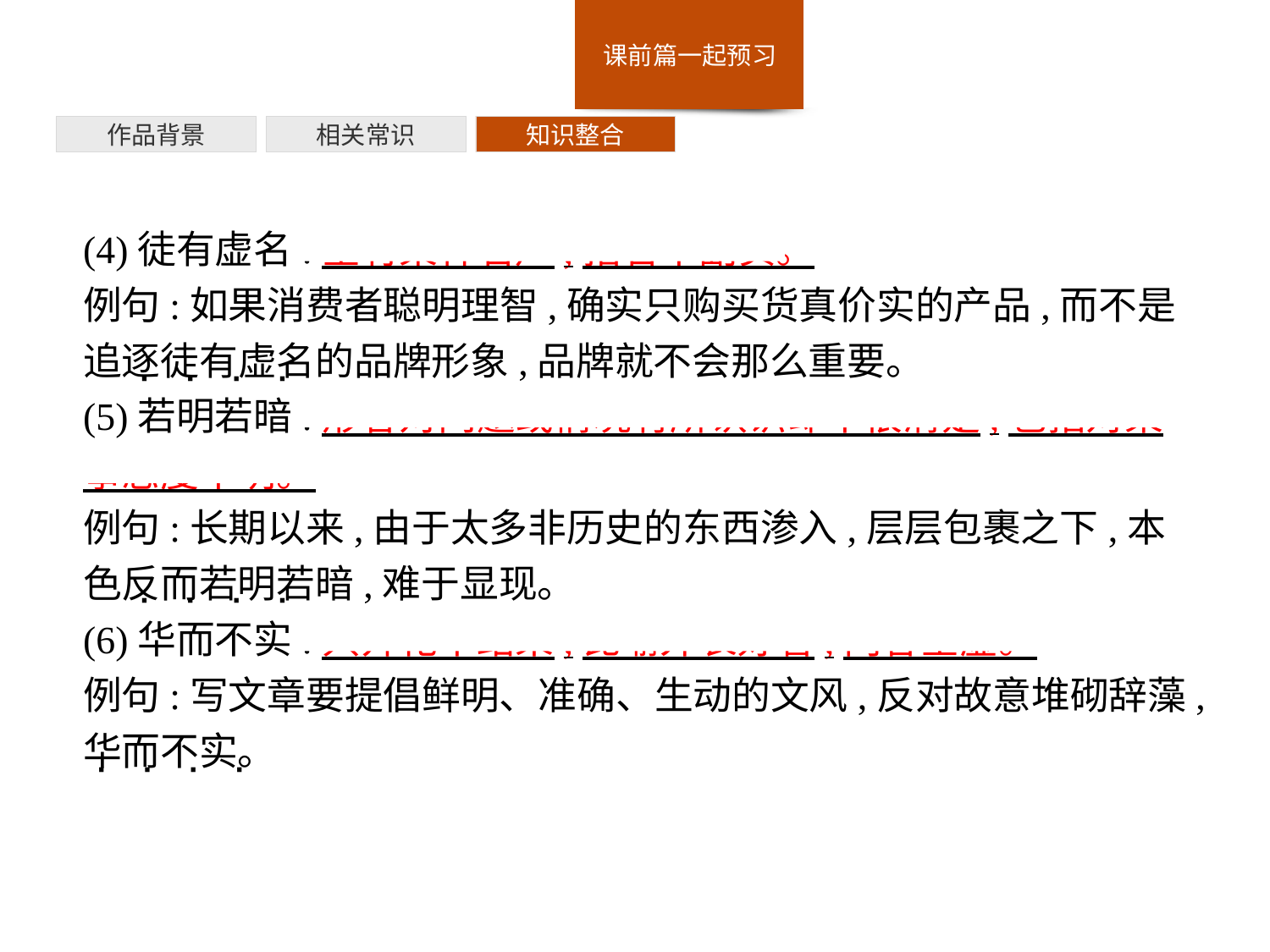

作品背景
相关常识
知识整合
(4)徒有虚名:空有某种名声,指名不副实。
例句:如果消费者聪明理智,确实只购买货真价实的产品,而不是追逐徒有虚名的品牌形象,品牌就不会那么重要。
(5)若明若暗:形容对问题或情况有所认识却不很清楚,也指对某事态度不明。
例句:长期以来,由于太多非历史的东西渗入,层层包裹之下,本色反而若明若暗,难于显现。
(6)华而不实:只开花不结果,比喻外表好看,内容空虚。
例句:写文章要提倡鲜明、准确、生动的文风,反对故意堆砌辞藻,华而不实。
·    ·    ·    ·
·    ·    ·    ·
·    ·    ·    ·